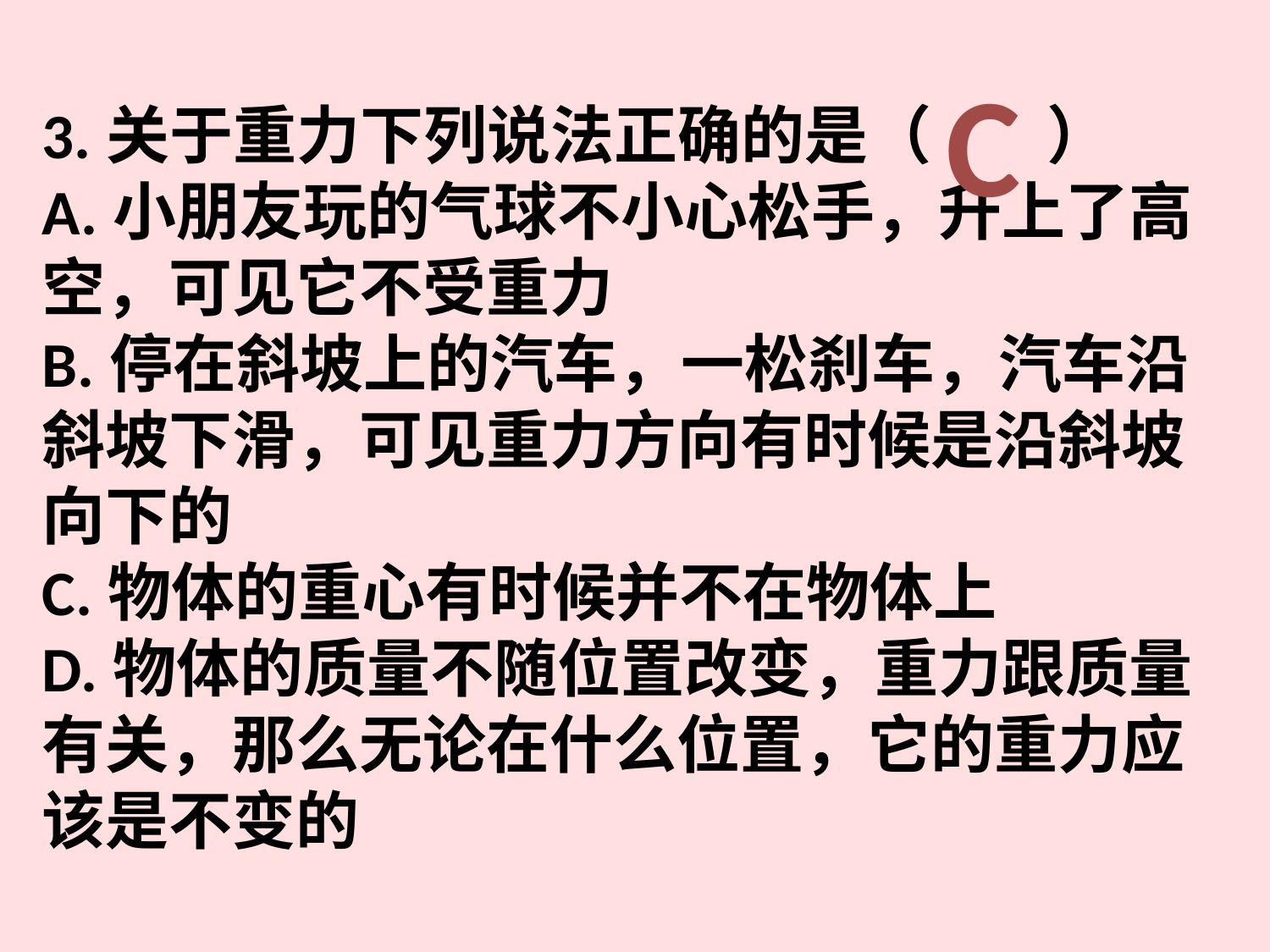

C
3.关于重力下列说法正确的是（        ）
A.小朋友玩的气球不小心松手，升上了高空，可见它不受重力
B.停在斜坡上的汽车，一松刹车，汽车沿斜坡下滑，可见重力方向有时候是沿斜坡向下的
C.物体的重心有时候并不在物体上
D.物体的质量不随位置改变，重力跟质量有关，那么无论在什么位置，它的重力应该是不变的